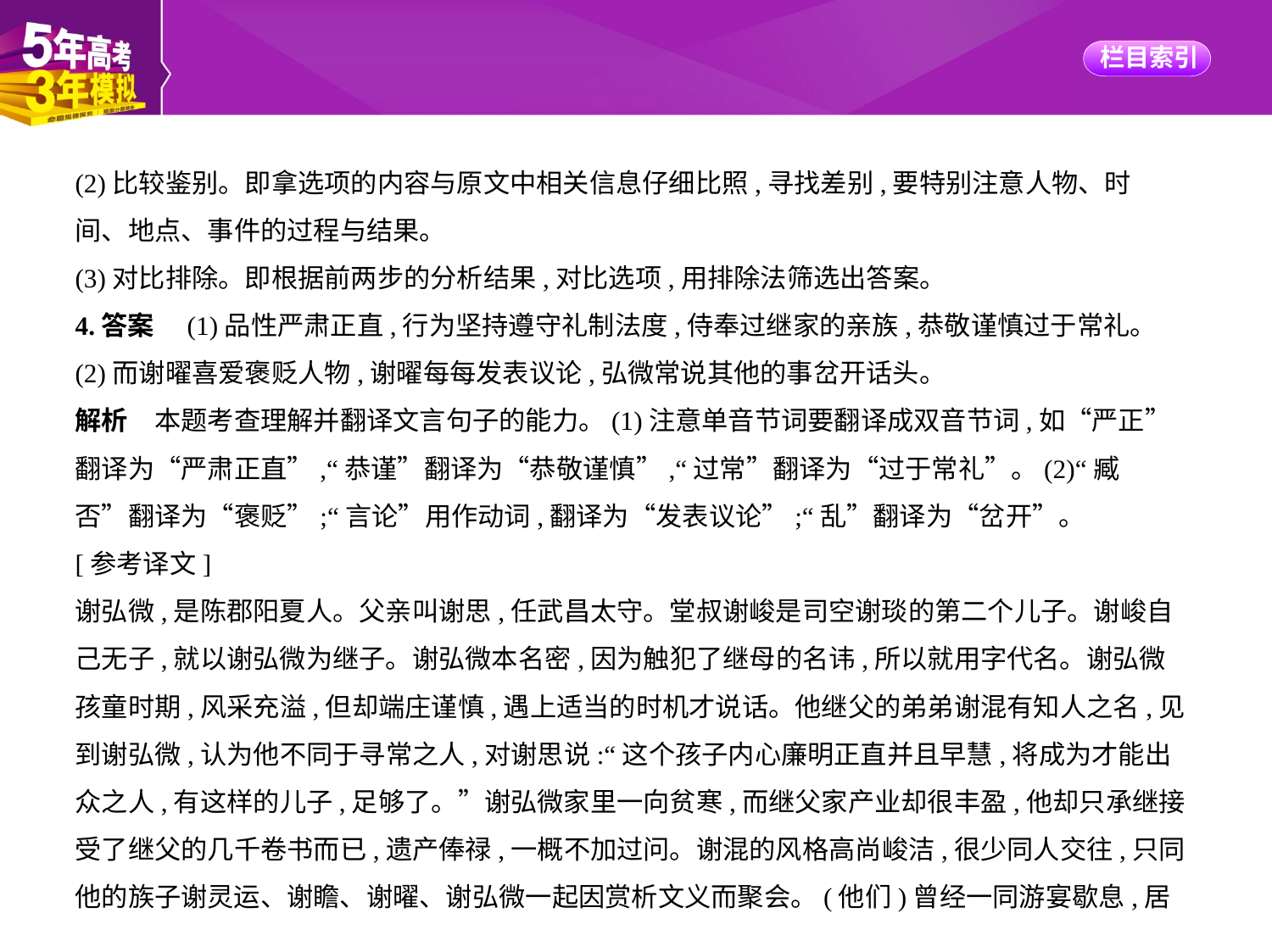

(2)比较鉴别。即拿选项的内容与原文中相关信息仔细比照,寻找差别,要特别注意人物、时
间、地点、事件的过程与结果。
(3)对比排除。即根据前两步的分析结果,对比选项,用排除法筛选出答案。
4.答案　(1)品性严肃正直,行为坚持遵守礼制法度,侍奉过继家的亲族,恭敬谨慎过于常礼。
(2)而谢曜喜爱褒贬人物,谢曜每每发表议论,弘微常说其他的事岔开话头。
解析　本题考查理解并翻译文言句子的能力。(1)注意单音节词要翻译成双音节词,如“严正”
翻译为“严肃正直”,“恭谨”翻译为“恭敬谨慎”,“过常”翻译为“过于常礼”。(2)“臧
否”翻译为“褒贬”;“言论”用作动词,翻译为“发表议论”;“乱”翻译为“岔开”。
[参考译文]
谢弘微,是陈郡阳夏人。父亲叫谢思,任武昌太守。堂叔谢峻是司空谢琰的第二个儿子。谢峻自
己无子,就以谢弘微为继子。谢弘微本名密,因为触犯了继母的名讳,所以就用字代名。谢弘微
孩童时期,风采充溢,但却端庄谨慎,遇上适当的时机才说话。他继父的弟弟谢混有知人之名,见
到谢弘微,认为他不同于寻常之人,对谢思说:“这个孩子内心廉明正直并且早慧,将成为才能出
众之人,有这样的儿子,足够了。”谢弘微家里一向贫寒,而继父家产业却很丰盈,他却只承继接
受了继父的几千卷书而已,遗产俸禄,一概不加过问。谢混的风格高尚峻洁,很少同人交往,只同他的族子谢灵运、谢瞻、谢曜、谢弘微一起因赏析文义而聚会。(他们)曾经一同游宴歇息,居